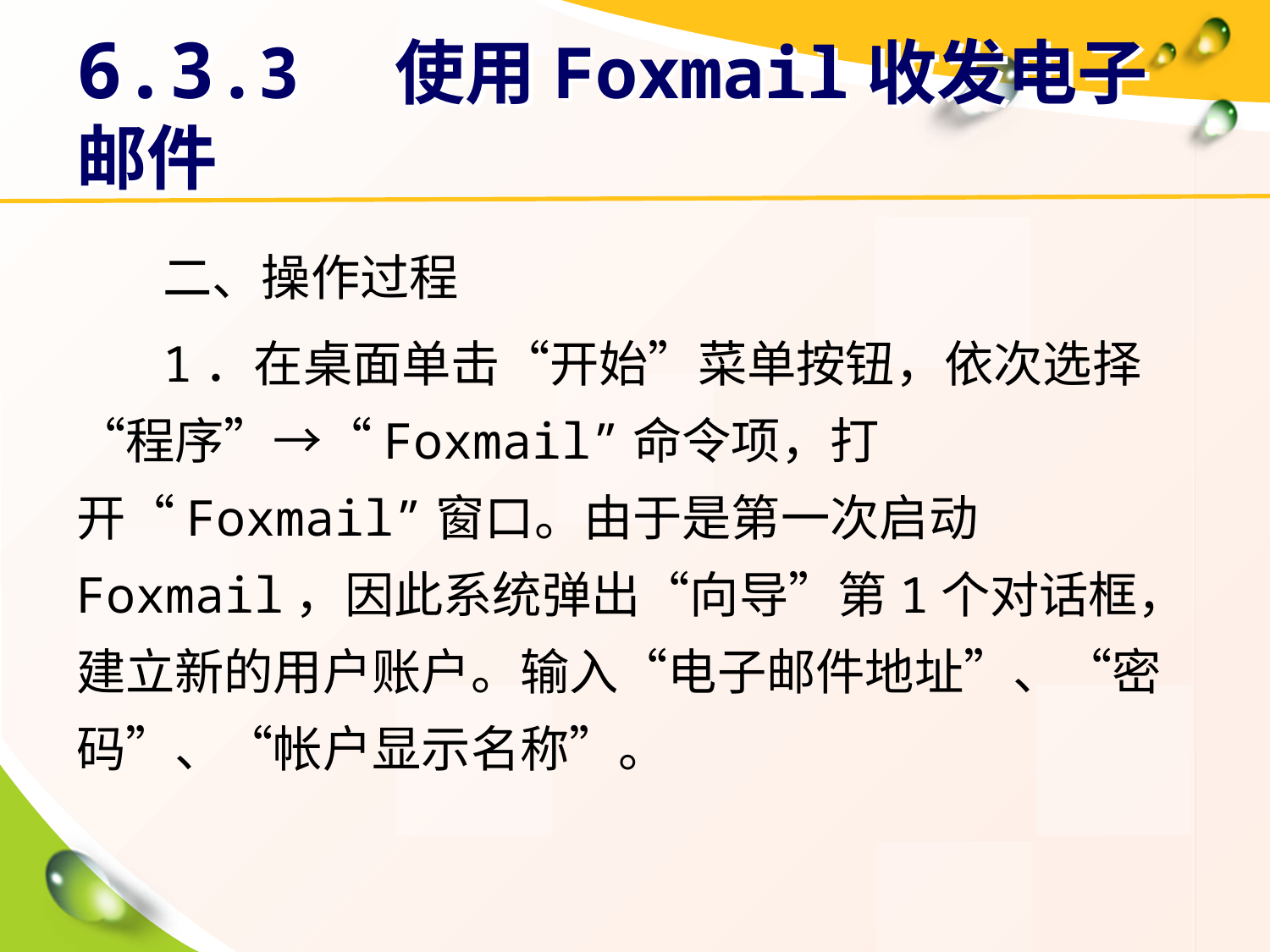

# 6.3.3　使用Foxmail收发电子邮件
二、操作过程
1．在桌面单击“开始”菜单按钮，依次选择“程序”→“Foxmail”命令项，打开“Foxmail”窗口。由于是第一次启动Foxmail，因此系统弹出“向导”第1个对话框，建立新的用户账户。输入“电子邮件地址”、“密码”、“帐户显示名称”。